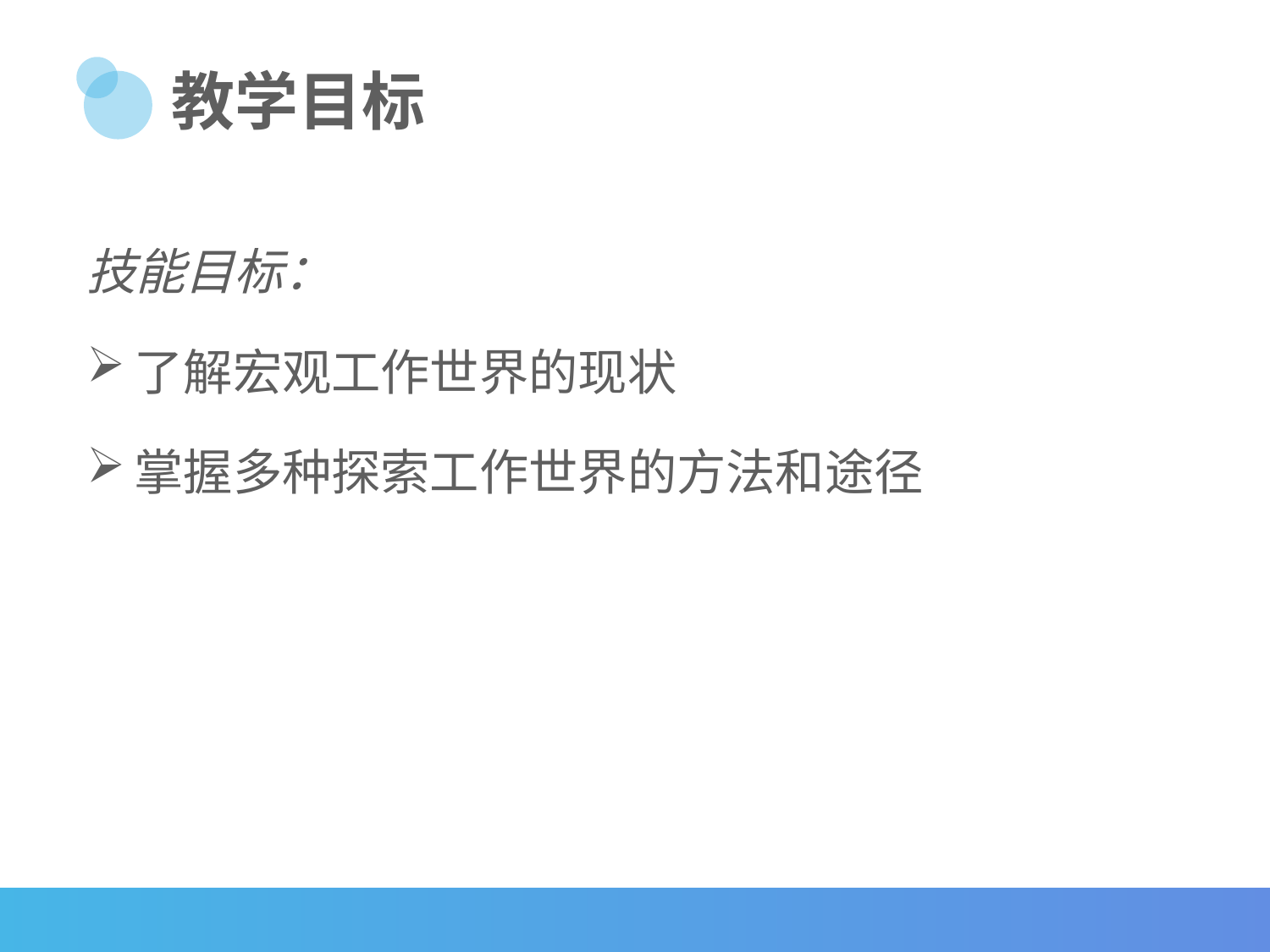

# 教学目标
技能目标：
了解宏观工作世界的现状
掌握多种探索工作世界的方法和途径